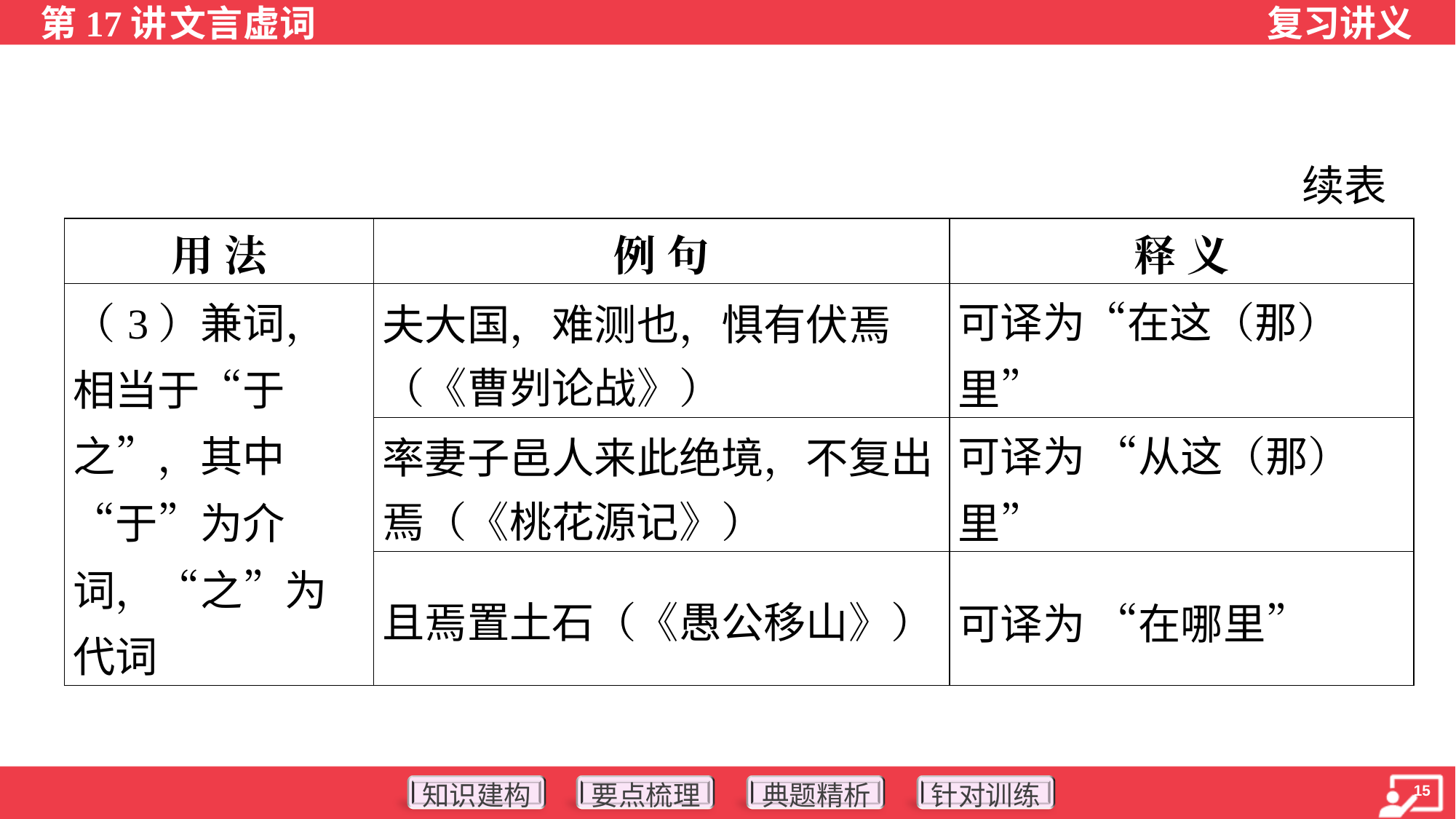

续表
| 用 法 | 例 句 | 释 义 |
| --- | --- | --- |
| （3）兼词，相当于“于之”，其中“于”为介词，“之”为代词 | 夫大国，难测也，惧有伏焉 （《曹刿论战》） | 可译为“在这（那）里” |
|  | 率妻子邑人来此绝境，不复出 焉（《桃花源记》） | 可译为 “从这（那）里” |
|  | 且焉置土石（《愚公移山》） | 可译为 “在哪里” |